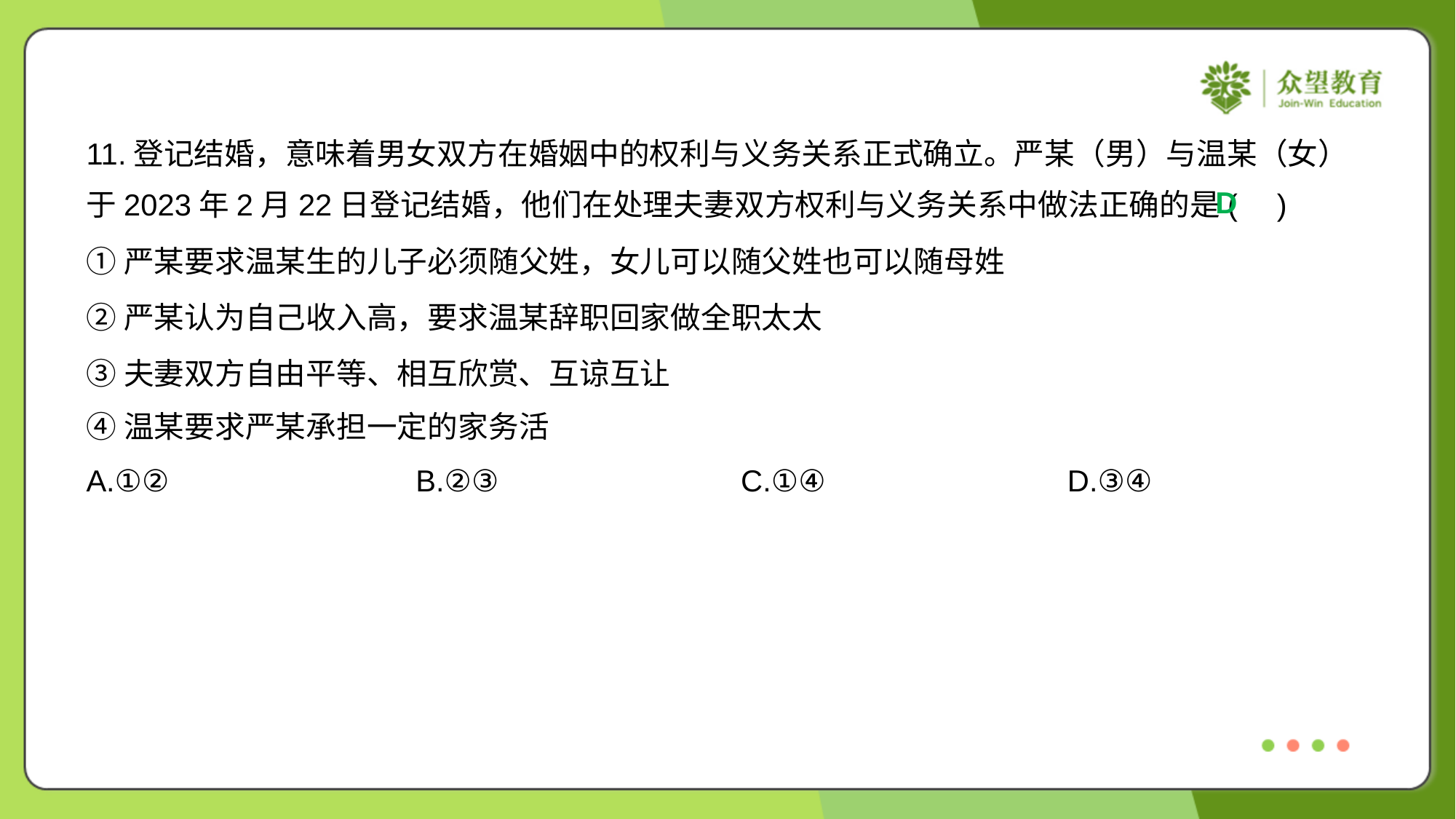

11.登记结婚，意味着男女双方在婚姻中的权利与义务关系正式确立。严某（男）与温某（女）
于2023年2月22日登记结婚，他们在处理夫妻双方权利与义务关系中做法正确的是(     )
D
①严某要求温某生的儿子必须随父姓，女儿可以随父姓也可以随母姓
②严某认为自己收入高，要求温某辞职回家做全职太太
③夫妻双方自由平等、相互欣赏、互谅互让
④温某要求严某承担一定的家务活
A.①②	B.②③	C.①④	D.③④